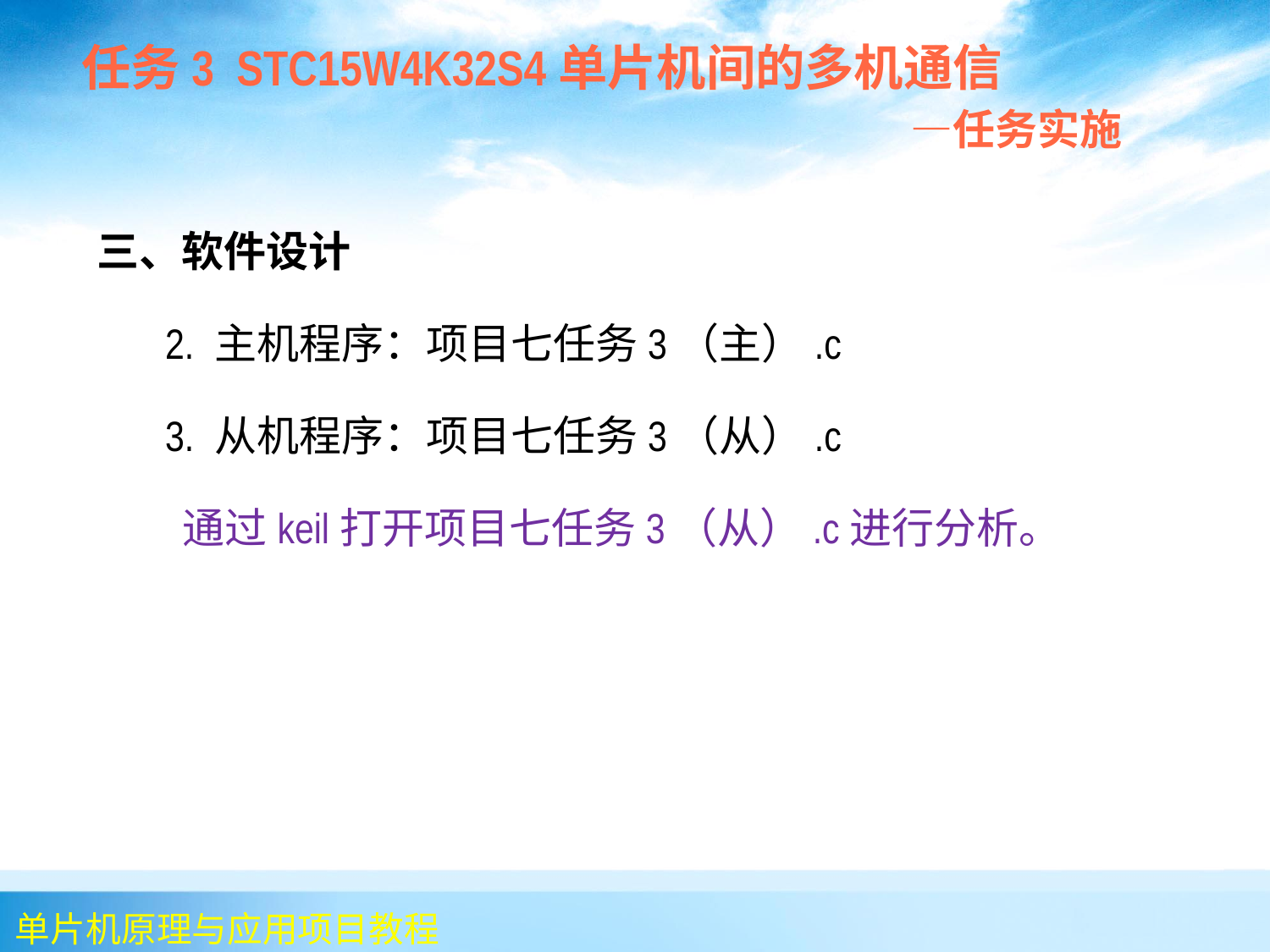

任务3  STC15W4K32S4单片机间的多机通信
                                                                              —任务实施
   三、软件设计
           2. 主机程序：项目七任务3（主）.c
           3. 从机程序：项目七任务3（从）.c
            通过keil打开项目七任务3（从）.c进行分析。